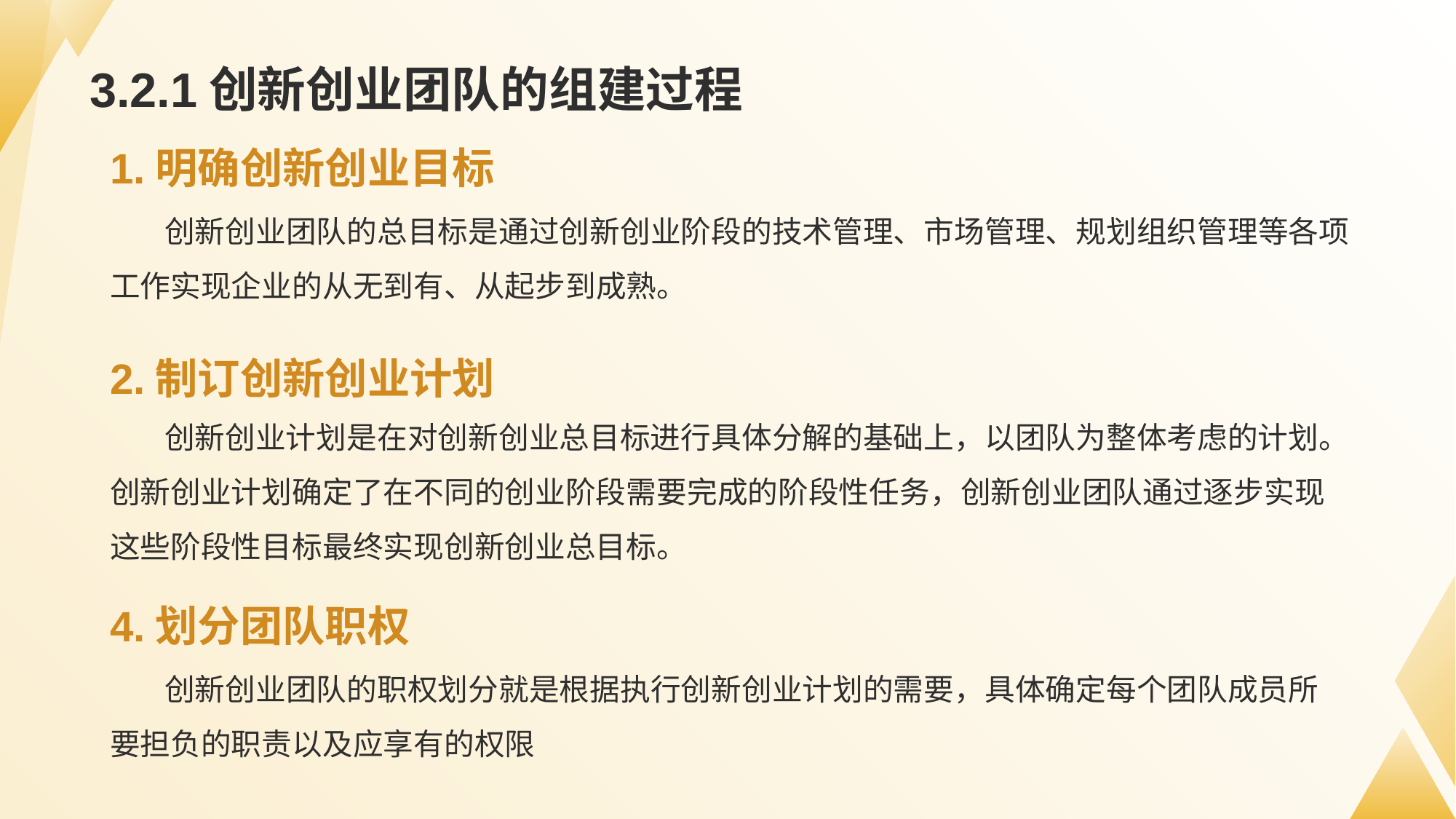

# 3.2.1创新创业团队的组建过程
1.明确创新创业目标
创新创业团队的总目标是通过创新创业阶段的技术管理、市场管理、规划组织管理等各项工作实现企业的从无到有、从起步到成熟。
2.制订创新创业计划
创新创业计划是在对创新创业总目标进行具体分解的基础上，以团队为整体考虑的计划。创新创业计划确定了在不同的创业阶段需要完成的阶段性任务，创新创业团队通过逐步实现这些阶段性目标最终实现创新创业总目标。
4.划分团队职权
创新创业团队的职权划分就是根据执行创新创业计划的需要，具体确定每个团队成员所要担负的职责以及应享有的权限